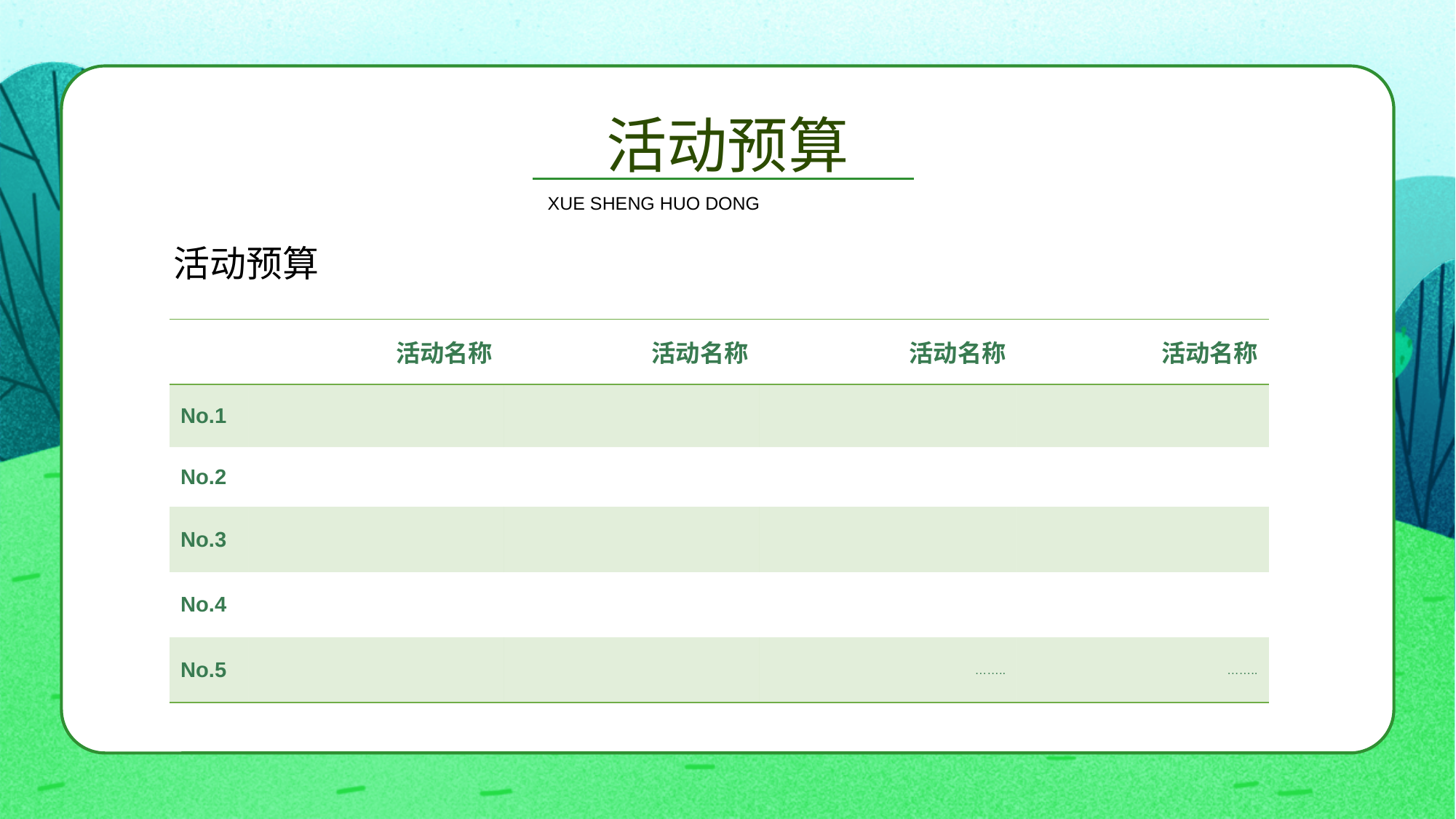

活动预算
XUE SHENG HUO DONG
活动预算
|  | 活动名称 | 活动名称 | 活动名称 | 活动名称 |
| --- | --- | --- | --- | --- |
| No.1 |  |  |  |  |
| No.2 |  |  |  |  |
| No.3 |  |  |  |  |
| No.4 |  |  |  |  |
| No.5 |  |  | …….. | …….. |